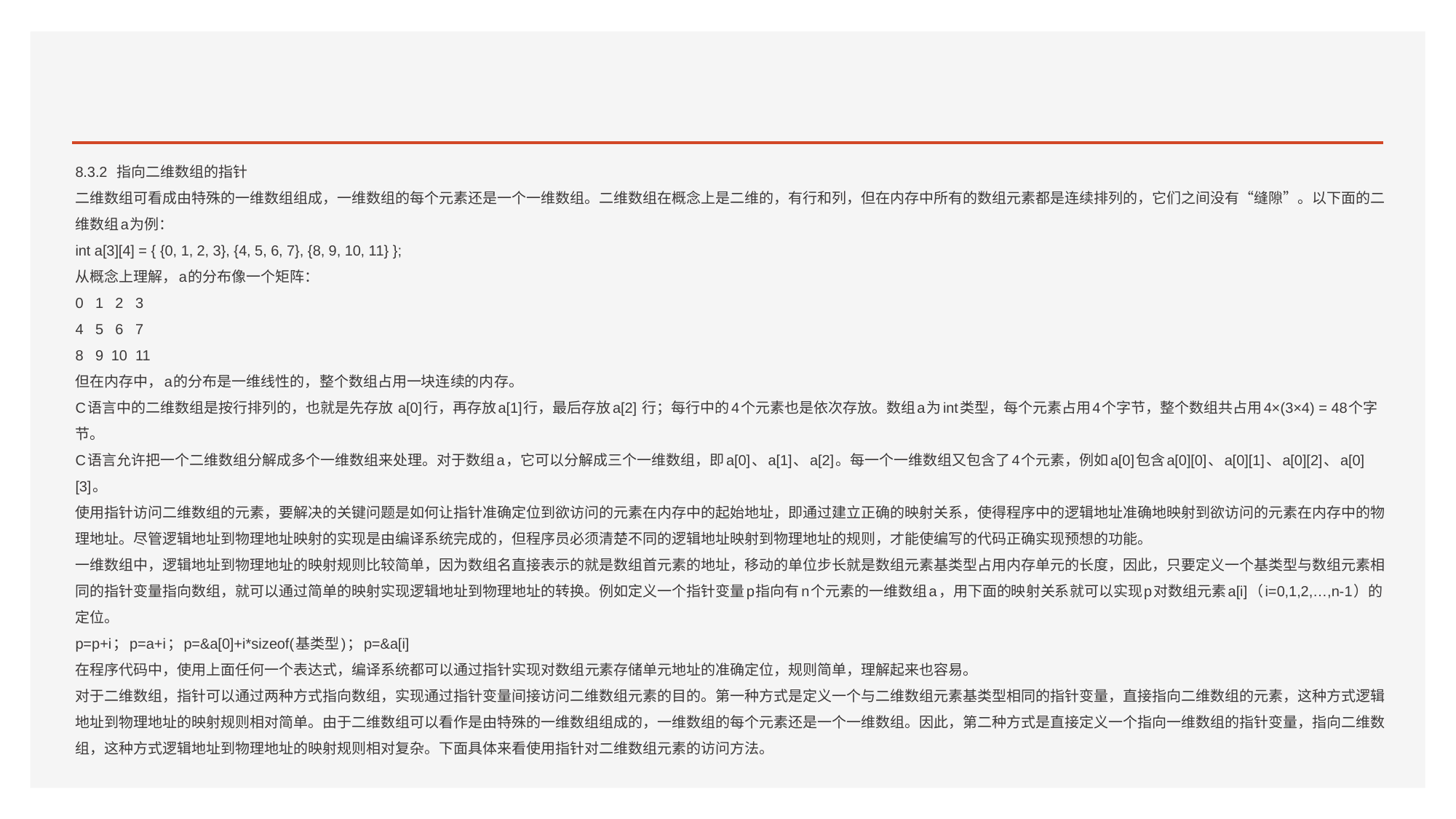

#
8.3.2  指向二维数组的指针
二维数组可看成由特殊的一维数组组成，一维数组的每个元素还是一个一维数组。二维数组在概念上是二维的，有行和列，但在内存中所有的数组元素都是连续排列的，它们之间没有“缝隙”。以下面的二维数组a为例：
int a[3][4] = { {0, 1, 2, 3}, {4, 5, 6, 7}, {8, 9, 10, 11} };
从概念上理解，a的分布像一个矩阵：
0   1   2   3
4   5   6   7
8   9  10  11
但在内存中，a的分布是一维线性的，整个数组占用一块连续的内存。
C语言中的二维数组是按行排列的，也就是先存放 a[0]行，再存放a[1]行，最后存放a[2] 行；每行中的4个元素也是依次存放。数组a为int类型，每个元素占用4个字节，整个数组共占用4×(3×4) = 48个字节。
C语言允许把一个二维数组分解成多个一维数组来处理。对于数组a，它可以分解成三个一维数组，即a[0]、a[1]、a[2]。每一个一维数组又包含了4个元素，例如a[0]包含a[0][0]、a[0][1]、a[0][2]、a[0][3]。
使用指针访问二维数组的元素，要解决的关键问题是如何让指针准确定位到欲访问的元素在内存中的起始地址，即通过建立正确的映射关系，使得程序中的逻辑地址准确地映射到欲访问的元素在内存中的物理地址。尽管逻辑地址到物理地址映射的实现是由编译系统完成的，但程序员必须清楚不同的逻辑地址映射到物理地址的规则，才能使编写的代码正确实现预想的功能。
一维数组中，逻辑地址到物理地址的映射规则比较简单，因为数组名直接表示的就是数组首元素的地址，移动的单位步长就是数组元素基类型占用内存单元的长度，因此，只要定义一个基类型与数组元素相同的指针变量指向数组，就可以通过简单的映射实现逻辑地址到物理地址的转换。例如定义一个指针变量p指向有n个元素的一维数组a，用下面的映射关系就可以实现p对数组元素a[i]（i=0,1,2,…,n-1）的定位。
p=p+i；p=a+i；p=&a[0]+i*sizeof(基类型)；p=&a[i]
在程序代码中，使用上面任何一个表达式，编译系统都可以通过指针实现对数组元素存储单元地址的准确定位，规则简单，理解起来也容易。
对于二维数组，指针可以通过两种方式指向数组，实现通过指针变量间接访问二维数组元素的目的。第一种方式是定义一个与二维数组元素基类型相同的指针变量，直接指向二维数组的元素，这种方式逻辑地址到物理地址的映射规则相对简单。由于二维数组可以看作是由特殊的一维数组组成的，一维数组的每个元素还是一个一维数组。因此，第二种方式是直接定义一个指向一维数组的指针变量，指向二维数组，这种方式逻辑地址到物理地址的映射规则相对复杂。下面具体来看使用指针对二维数组元素的访问方法。